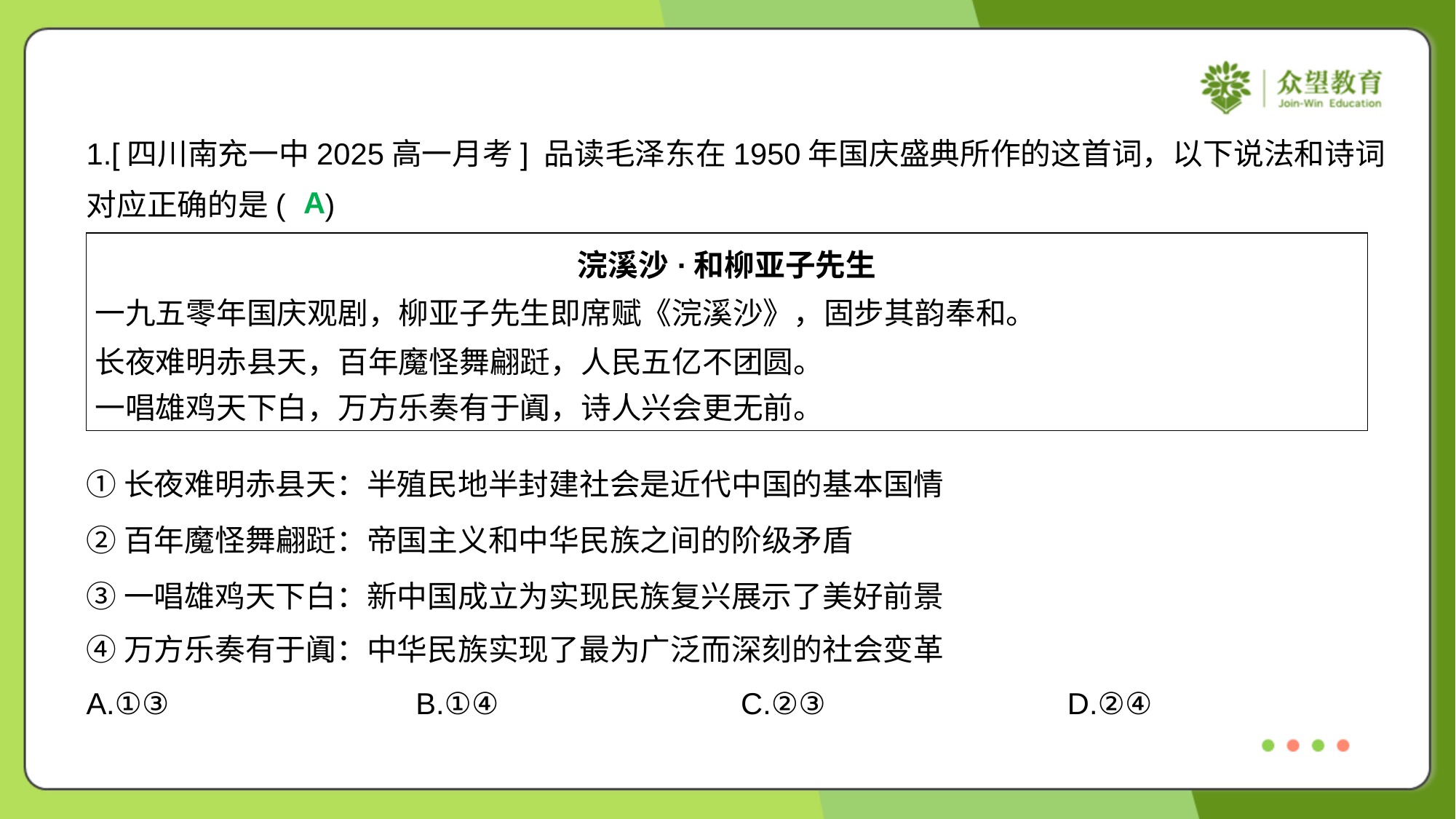

1.[四川南充一中2025高一月考] 品读毛泽东在1950年国庆盛典所作的这首词，以下说法和诗词
对应正确的是(     )
A
| 浣溪沙·和柳亚子先生 一九五零年国庆观剧，柳亚子先生即席赋《浣溪沙》，固步其韵奉和。 长夜难明赤县天，百年魔怪舞翩跹，人民五亿不团圆。 一唱雄鸡天下白，万方乐奏有于阗，诗人兴会更无前。 |
| --- |
①长夜难明赤县天：半殖民地半封建社会是近代中国的基本国情
②百年魔怪舞翩跹：帝国主义和中华民族之间的阶级矛盾
③一唱雄鸡天下白：新中国成立为实现民族复兴展示了美好前景
④万方乐奏有于阗：中华民族实现了最为广泛而深刻的社会变革
A.①③	B.①④	C.②③	D.②④